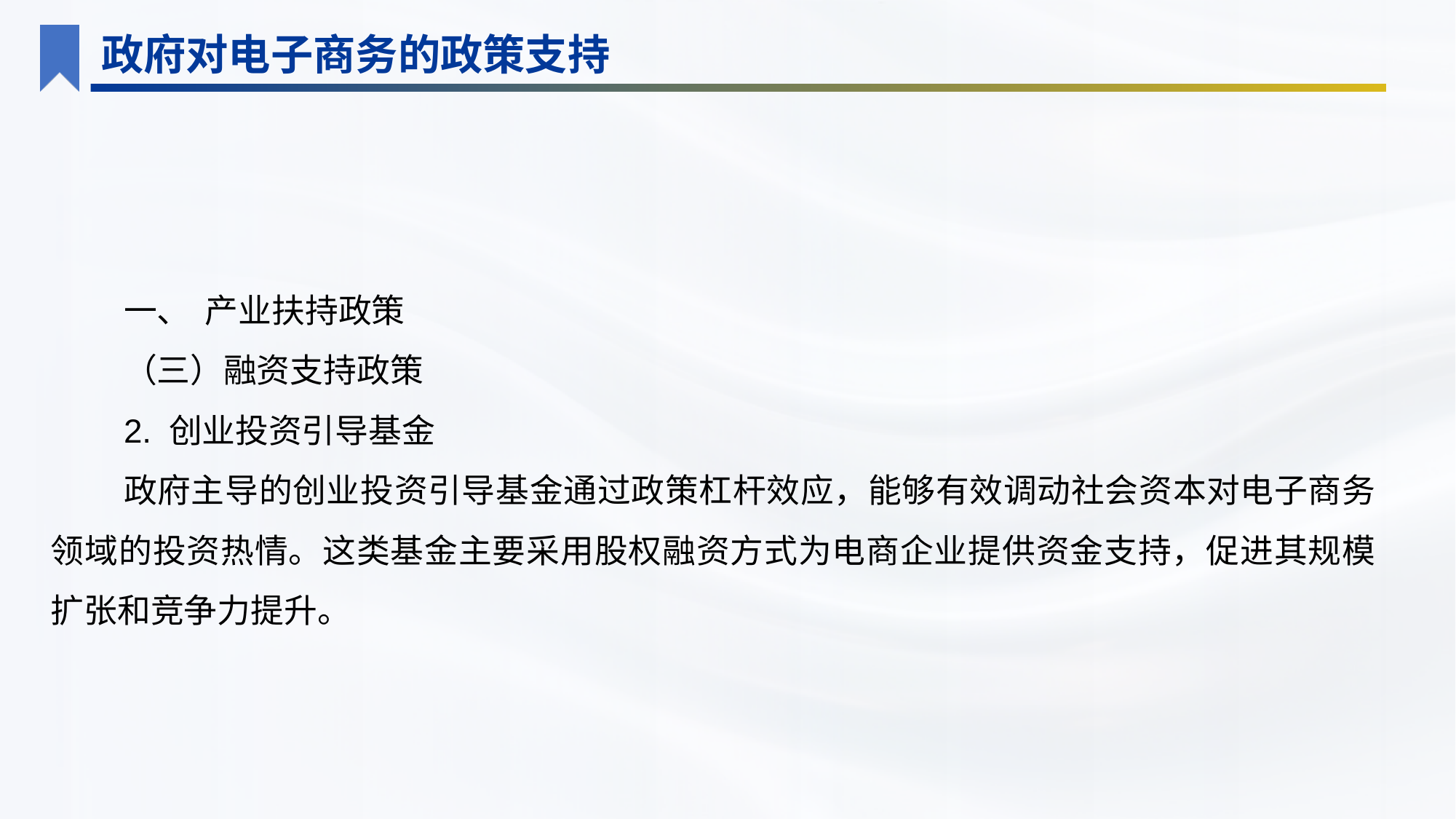

政府对电子商务的政策支持
一、  产业扶持政策
（三）融资支持政策
2. 创业投资引导基金
政府主导的创业投资引导基金通过政策杠杆效应，能够有效调动社会资本对电子商务领域的投资热情。这类基金主要采用股权融资方式为电商企业提供资金支持，促进其规模扩张和竞争力提升。